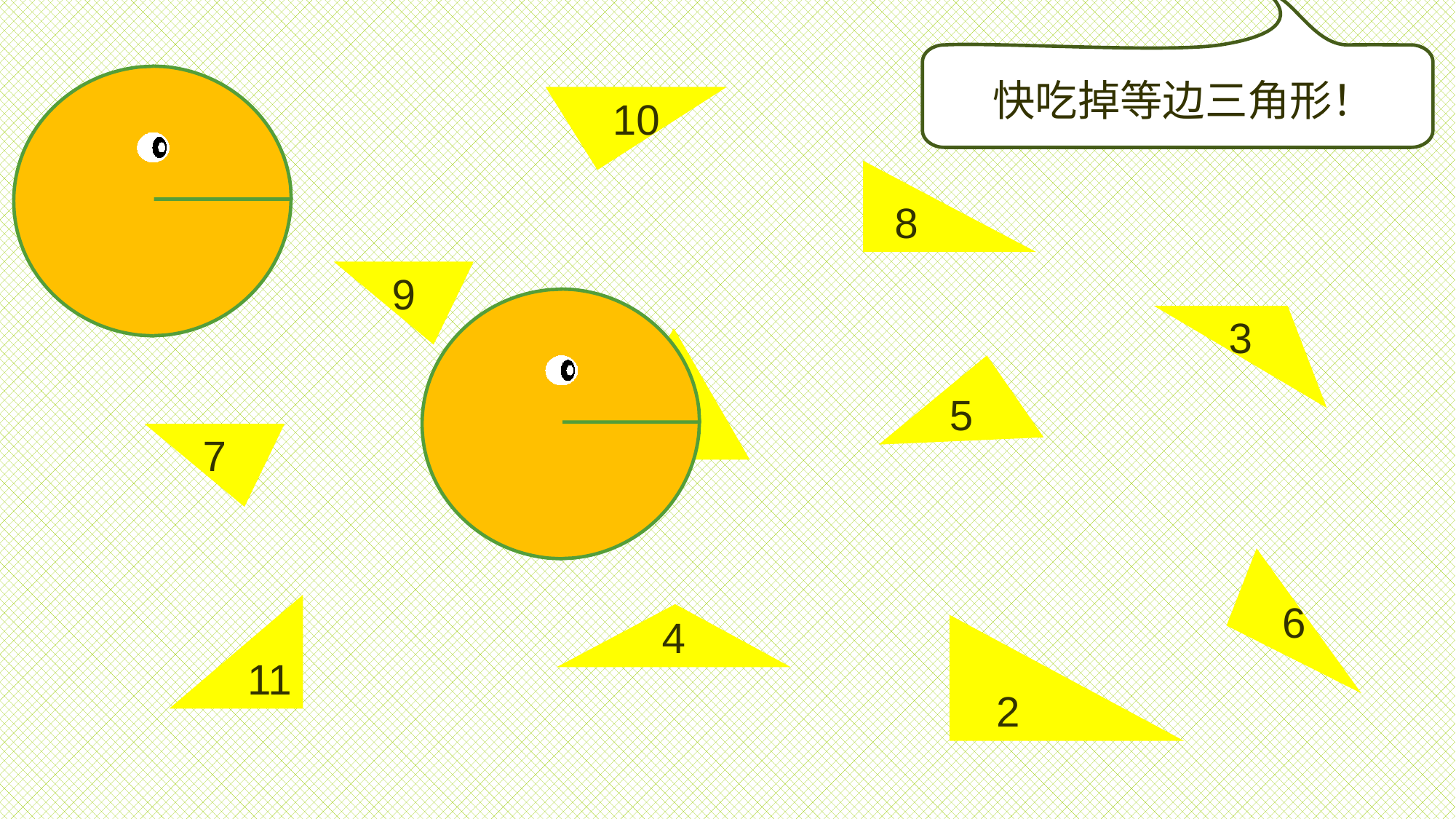

快吃掉等边三角形！

10
8
9

3
1
5
7
6
11
4
2